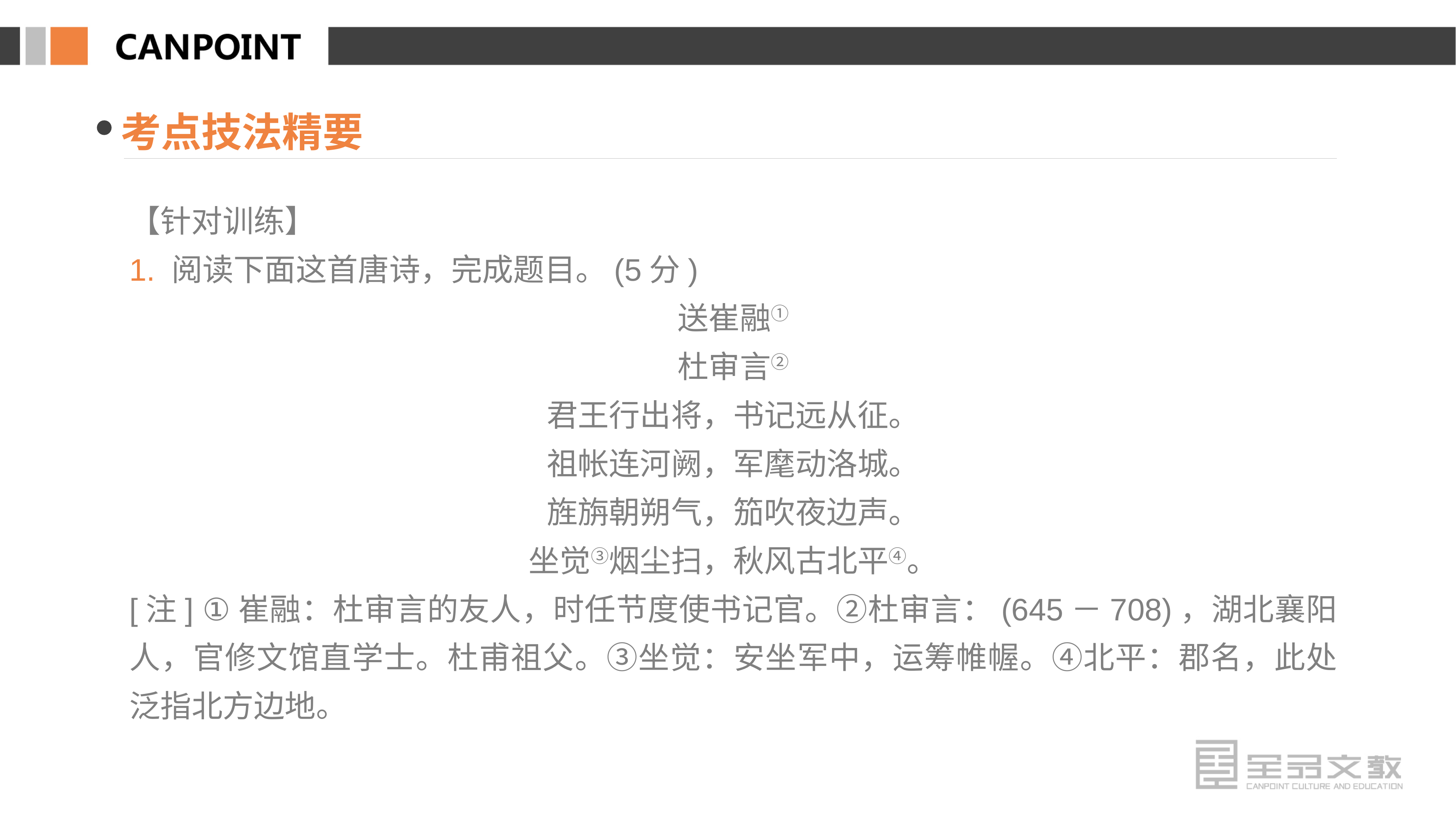

考点技法精要

【针对训练】
1. 阅读下面这首唐诗，完成题目。(5分)
送崔融①
杜审言②
君王行出将，书记远从征。
祖帐连河阙，军麾动洛城。
旌旃朝朔气，笳吹夜边声。
坐觉③烟尘扫，秋风古北平④。
[注] ①崔融：杜审言的友人，时任节度使书记官。②杜审言：(645－708)，湖北襄阳人，官修文馆直学士。杜甫祖父。③坐觉：安坐军中，运筹帷幄。④北平：郡名，此处泛指北方边地。